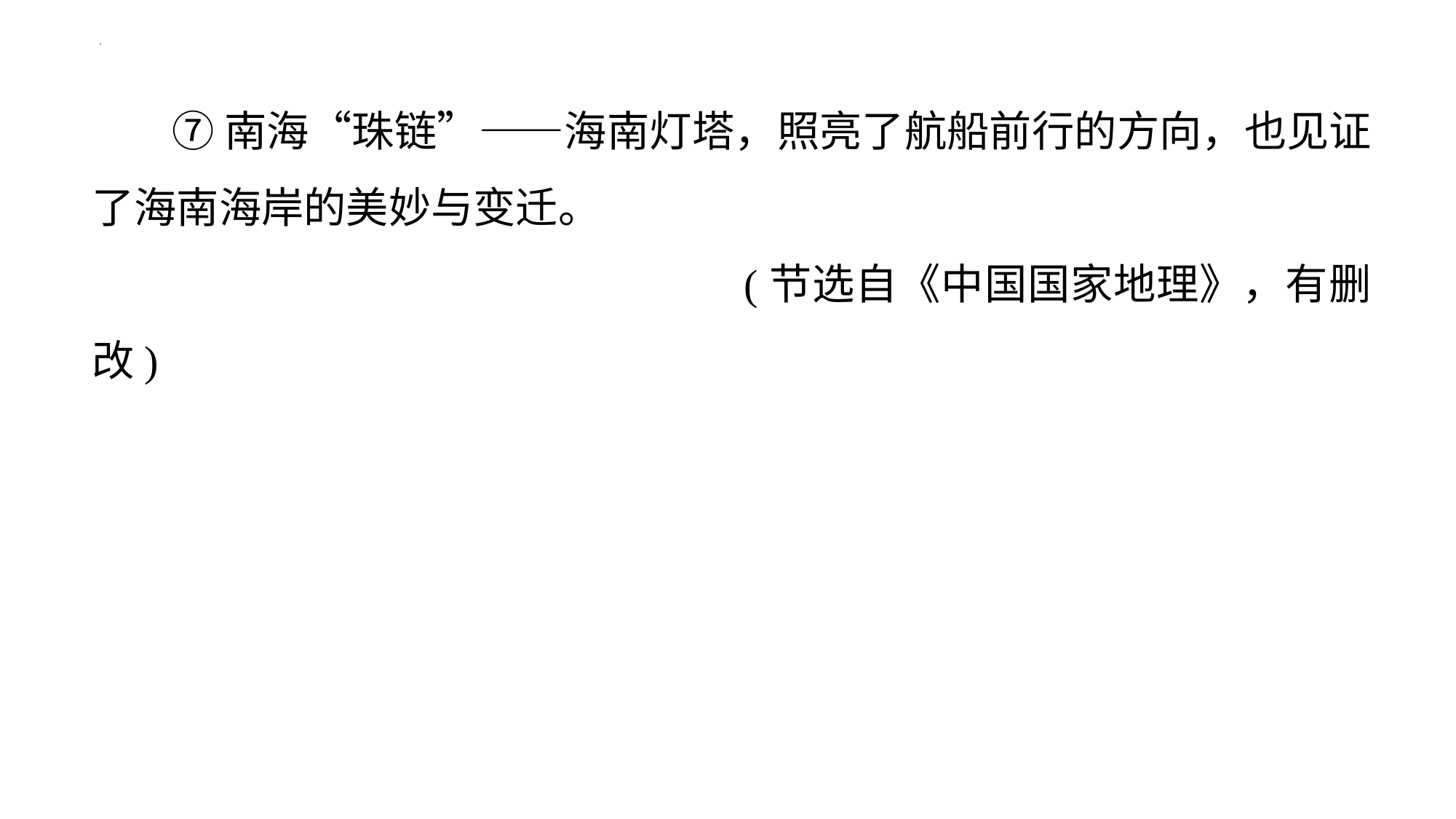

#
     ⑦南海“珠链”——海南灯塔，照亮了航船前行的方向，也见证了海南海岸的美妙与变迁。
                                                       (节选自《中国国家地理》，有删改)